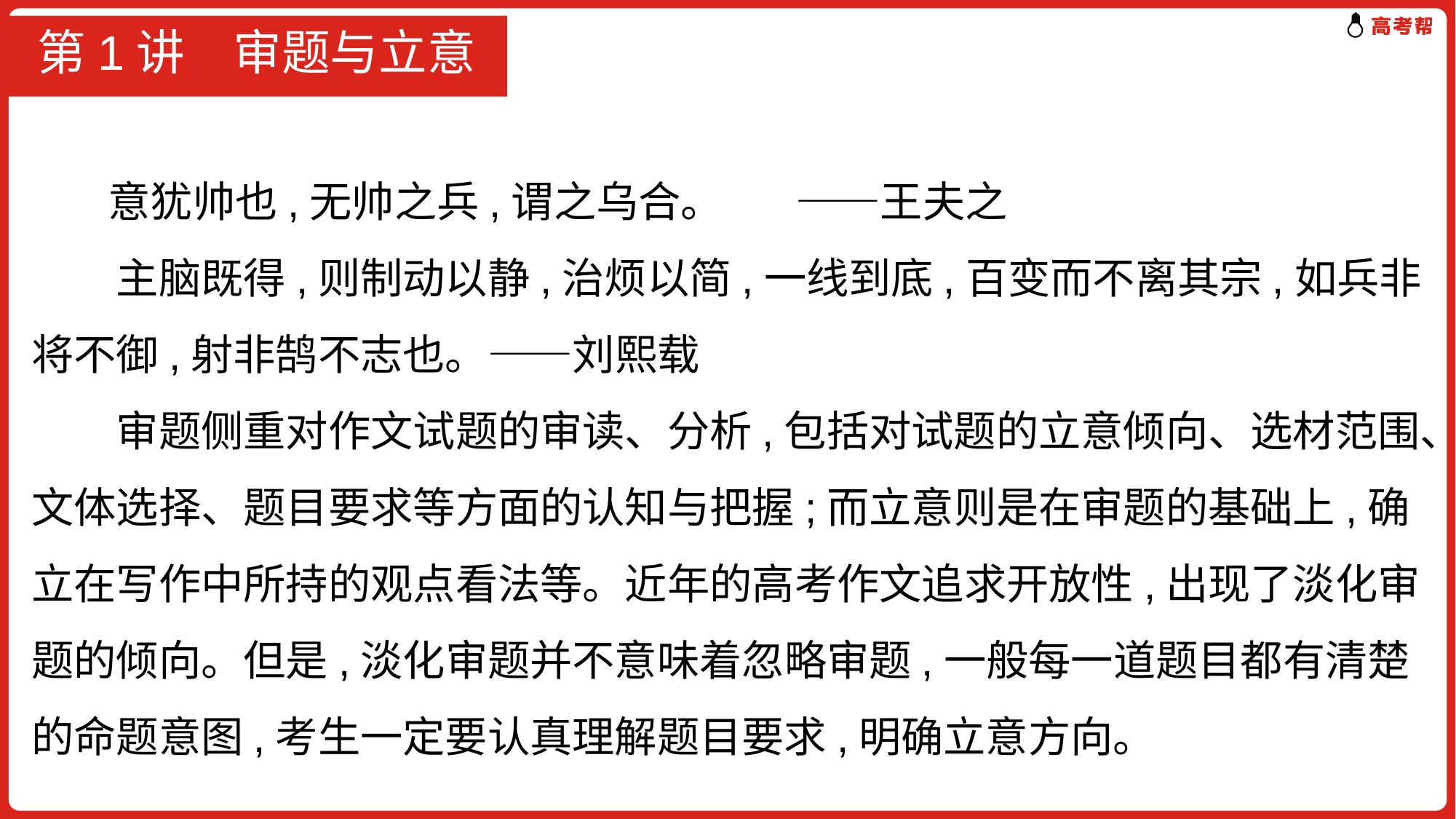

# 第1讲　审题与立意
       意犹帅也,无帅之兵,谓之乌合。 	——王夫之
　　主脑既得,则制动以静,治烦以简,一线到底,百变而不离其宗,如兵非将不御,射非鹄不志也。——刘熙载
　　审题侧重对作文试题的审读、分析,包括对试题的立意倾向、选材范围、文体选择、题目要求等方面的认知与把握;而立意则是在审题的基础上,确立在写作中所持的观点看法等。近年的高考作文追求开放性,出现了淡化审题的倾向。但是,淡化审题并不意味着忽略审题,一般每一道题目都有清楚的命题意图,考生一定要认真理解题目要求,明确立意方向。